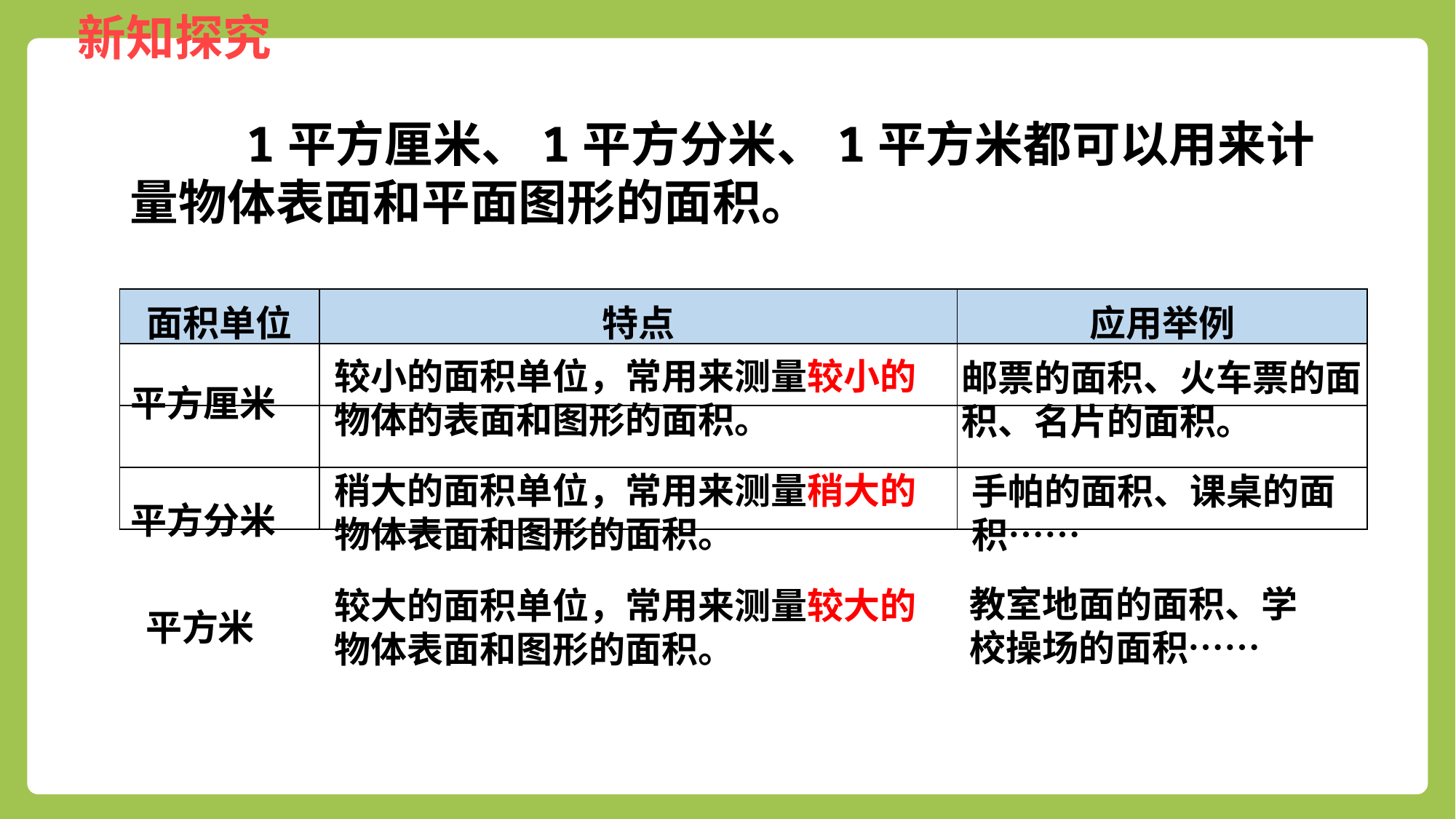

1平方厘米、1平方分米、1平方米都可以用来计量物体表面和平面图形的面积。
| 面积单位 | 特点 | 应用举例 |
| --- | --- | --- |
|  |  |  |
|  |  |  |
|  |  |  |
较小的面积单位，常用来测量较小的物体的表面和图形的面积。
邮票的面积、火车票的面积、名片的面积。
平方厘米
稍大的面积单位，常用来测量稍大的物体表面和图形的面积。
手帕的面积、课桌的面积……
平方分米
教室地面的面积、学
校操场的面积……

较大的面积单位，常用来测量较大的物体表面和图形的面积。
平方米